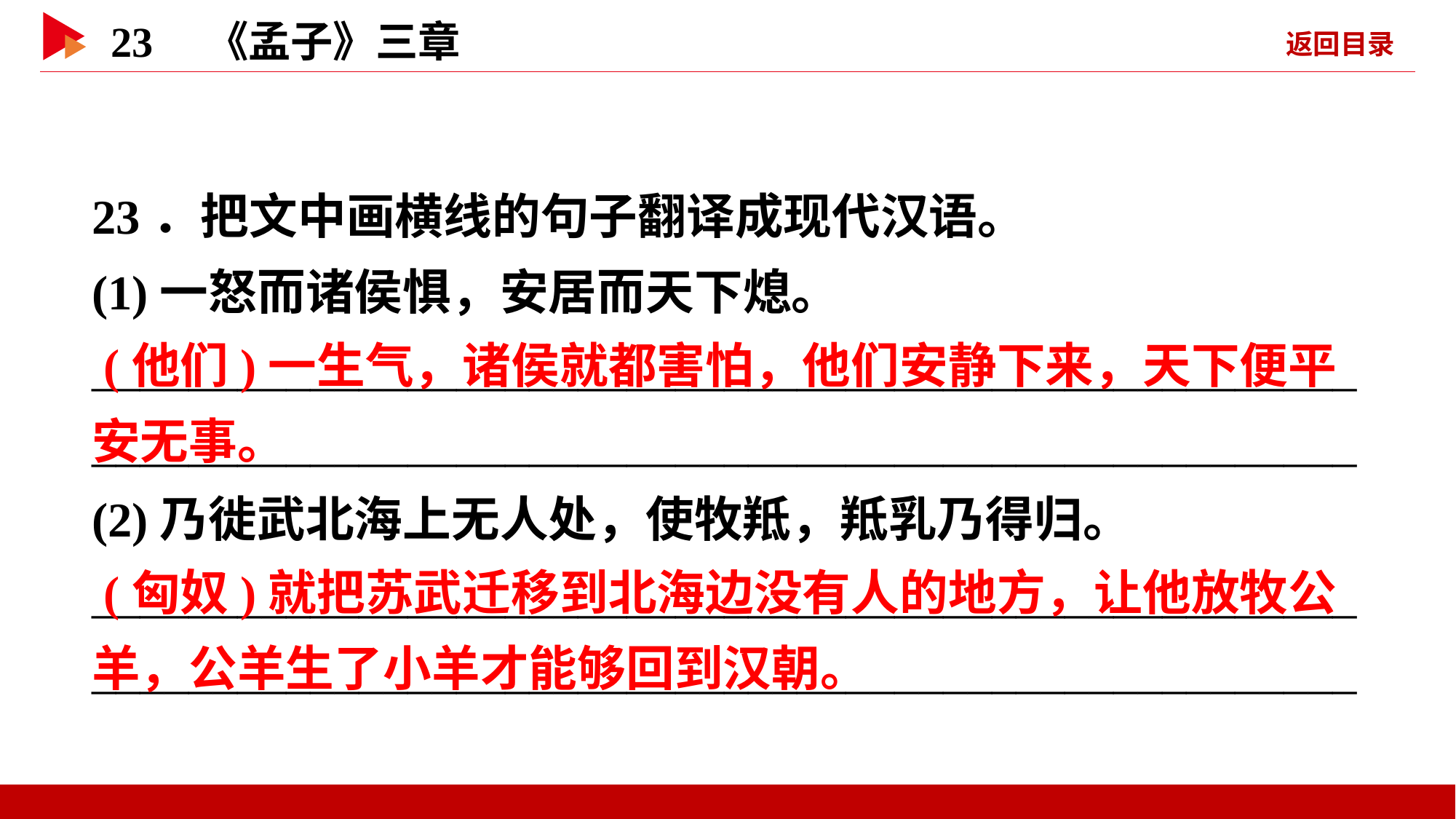

23．把文中画横线的句子翻译成现代汉语。
(1)一怒而诸侯惧，安居而天下熄。
________________________________________________________________________________________________________
(2)乃徙武北海上无人处，使牧羝，羝乳乃得归。
________________________________________________________________________________________________________
 (他们)一生气，诸侯就都害怕，他们安静下来，天下便平安无事。
 (匈奴)就把苏武迁移到北海边没有人的地方，让他放牧公羊，公羊生了小羊才能够回到汉朝。